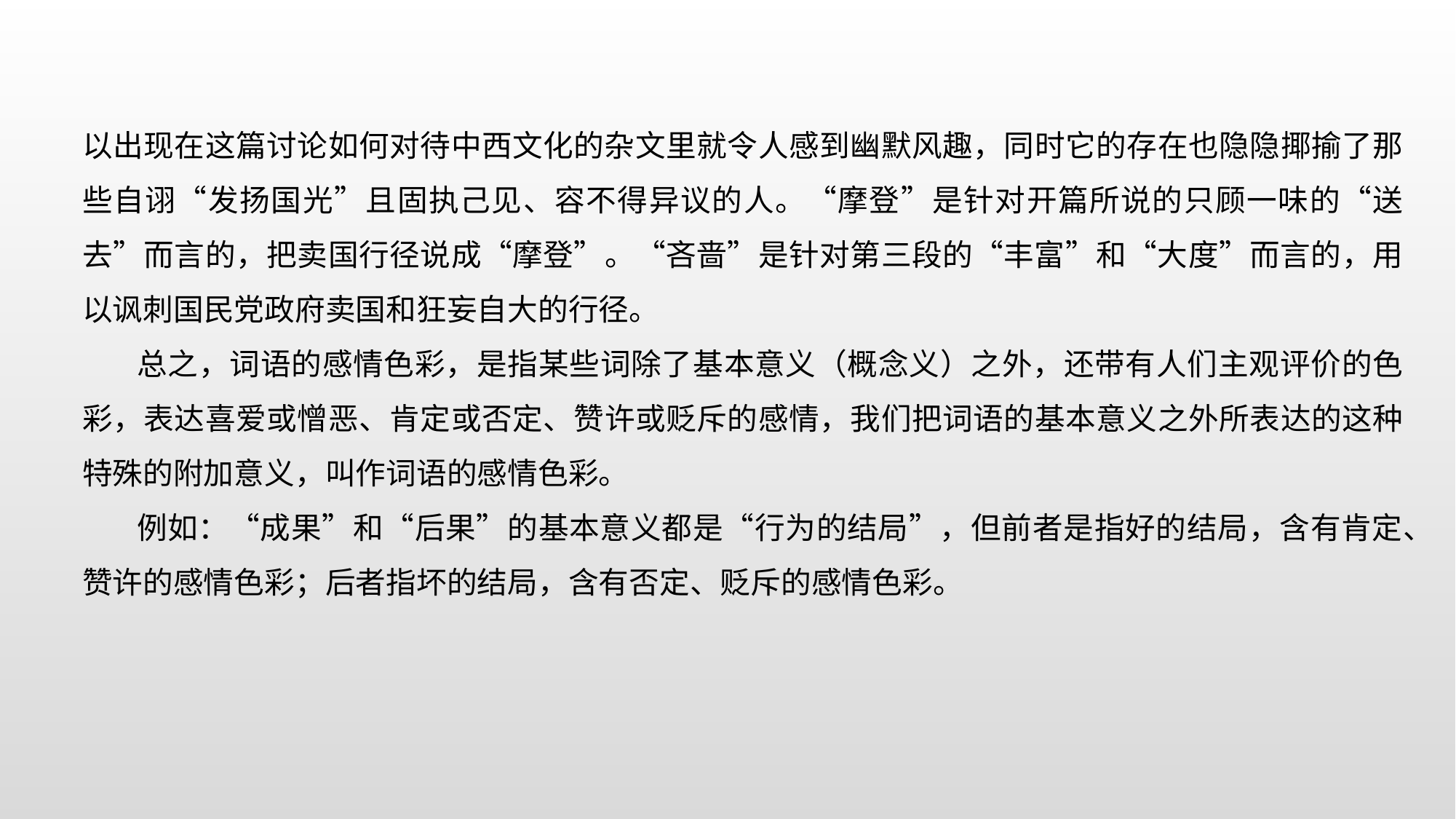

以出现在这篇讨论如何对待中西文化的杂文里就令人感到幽默风趣，同时它的存在也隐隐揶揄了那些自诩“发扬国光”且固执己见、容不得异议的人。“摩登”是针对开篇所说的只顾一味的“送去”而言的，把卖国行径说成“摩登”。“吝啬”是针对第三段的“丰富”和“大度”而言的，用以讽刺国民党政府卖国和狂妄自大的行径。
总之，词语的感情色彩，是指某些词除了基本意义（概念义）之外，还带有人们主观评价的色彩，表达喜爱或憎恶、肯定或否定、赞许或贬斥的感情，我们把词语的基本意义之外所表达的这种特殊的附加意义，叫作词语的感情色彩。
例如：“成果”和“后果”的基本意义都是“行为的结局”，但前者是指好的结局，含有肯定、赞许的感情色彩；后者指坏的结局，含有否定、贬斥的感情色彩。